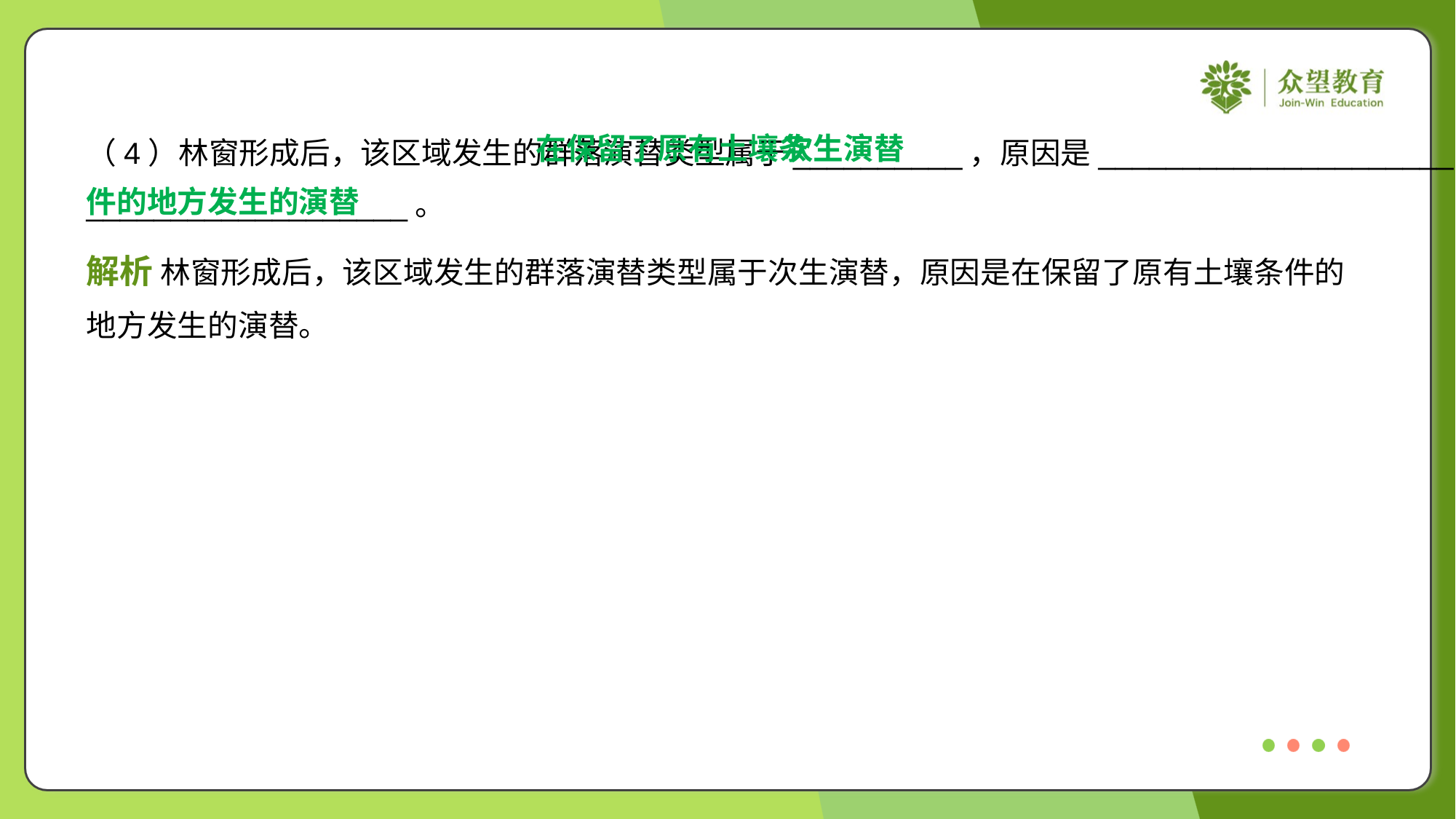

在保留了原有土壤条
件的地方发生的演替
次生演替
（4）林窗形成后，该区域发生的群落演替类型属于__________，原因是_____________________
___________________。
解析 林窗形成后，该区域发生的群落演替类型属于次生演替，原因是在保留了原有土壤条件的
地方发生的演替。